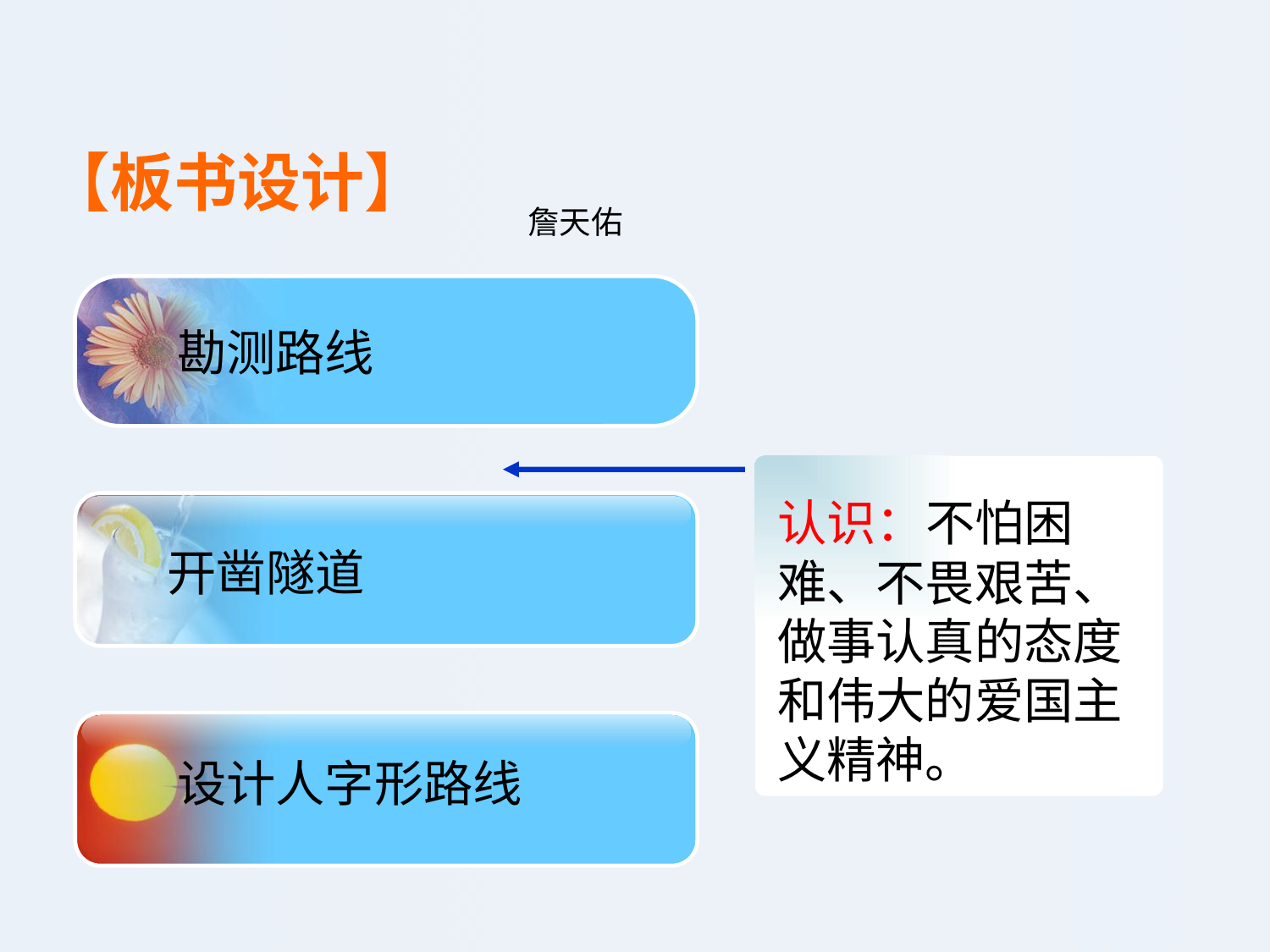

【板书设计】
詹天佑

勘测路线

认识：不怕困难、不畏艰苦、做事认真的态度和伟大的爱国主义精神。

开凿隧道

设计人字形路线